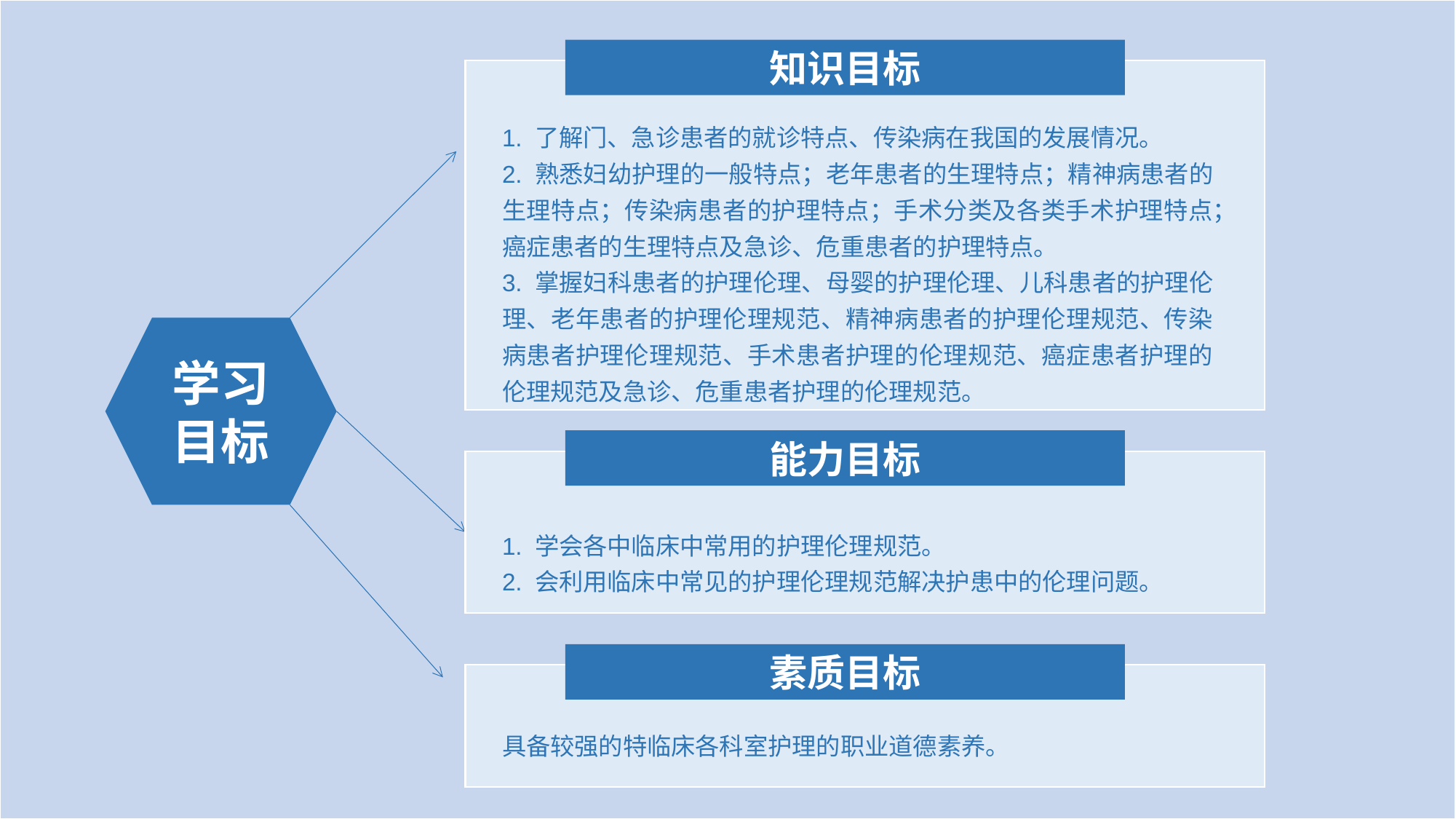

知识目标

1. 了解门、急诊患者的就诊特点、传染病在我国的发展情况。
2. 熟悉妇幼护理的一般特点；老年患者的生理特点；精神病患者的生理特点；传染病患者的护理特点；手术分类及各类手术护理特点；癌症患者的生理特点及急诊、危重患者的护理特点。
3. 掌握妇科患者的护理伦理、母婴的护理伦理、儿科患者的护理伦理、老年患者的护理伦理规范、精神病患者的护理伦理规范、传染病患者护理伦理规范、手术患者护理的伦理规范、癌症患者护理的伦理规范及急诊、危重患者护理的伦理规范。
学习目标
能力目标

1. 学会各中临床中常用的护理伦理规范。
2. 会利用临床中常见的护理伦理规范解决护患中的伦理问题。
素质目标

具备较强的特临床各科室护理的职业道德素养。